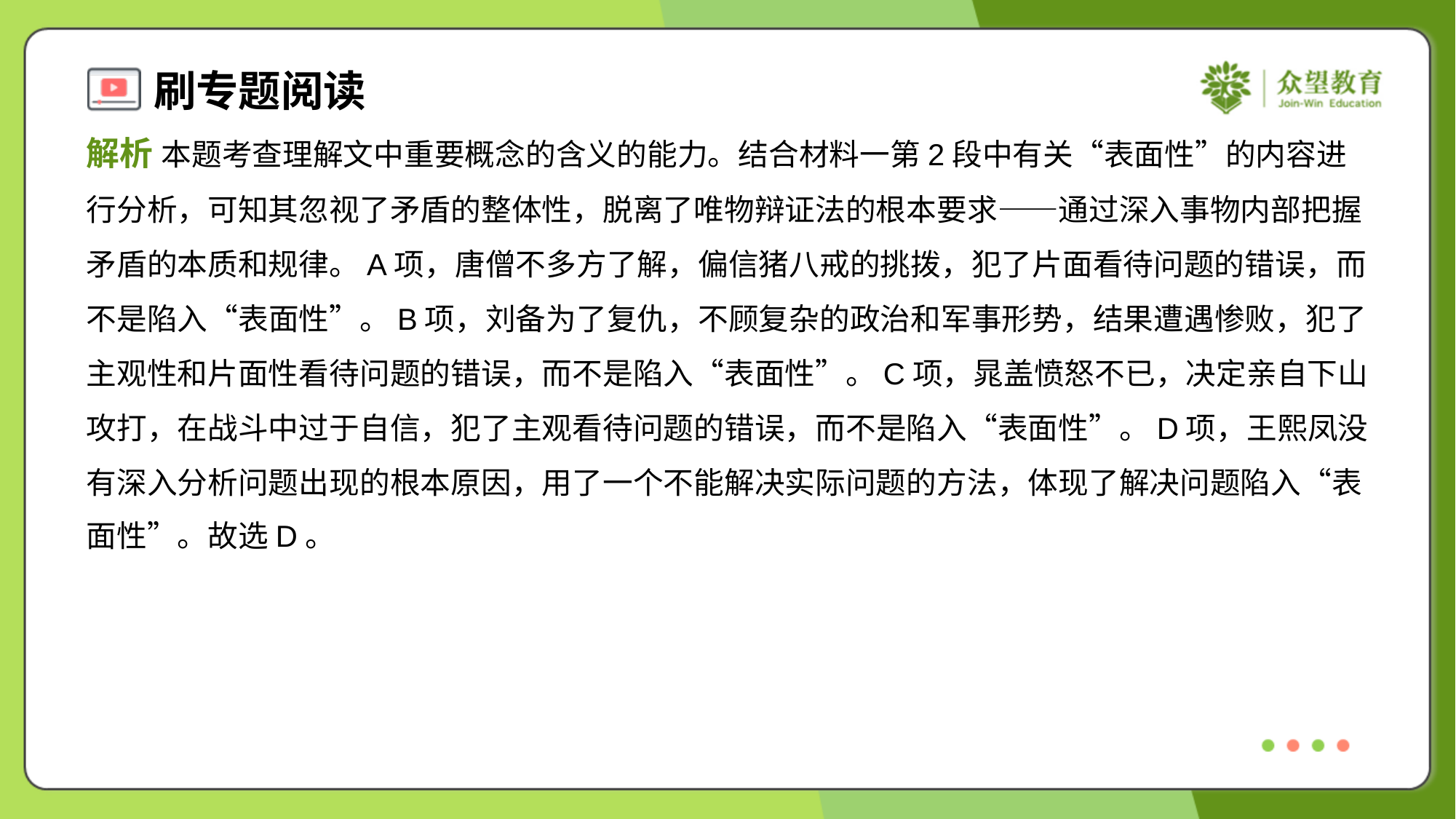

解析 本题考查理解文中重要概念的含义的能力。结合材料一第2段中有关“表面性”的内容进
行分析，可知其忽视了矛盾的整体性，脱离了唯物辩证法的根本要求——通过深入事物内部把握
矛盾的本质和规律。A项，唐僧不多方了解，偏信猪八戒的挑拨，犯了片面看待问题的错误，而
不是陷入“表面性”。B项，刘备为了复仇，不顾复杂的政治和军事形势，结果遭遇惨败，犯了
主观性和片面性看待问题的错误，而不是陷入“表面性”。C项，晁盖愤怒不已，决定亲自下山
攻打，在战斗中过于自信，犯了主观看待问题的错误，而不是陷入“表面性”。D项，王熙凤没
有深入分析问题出现的根本原因，用了一个不能解决实际问题的方法，体现了解决问题陷入“表
面性”。故选D。